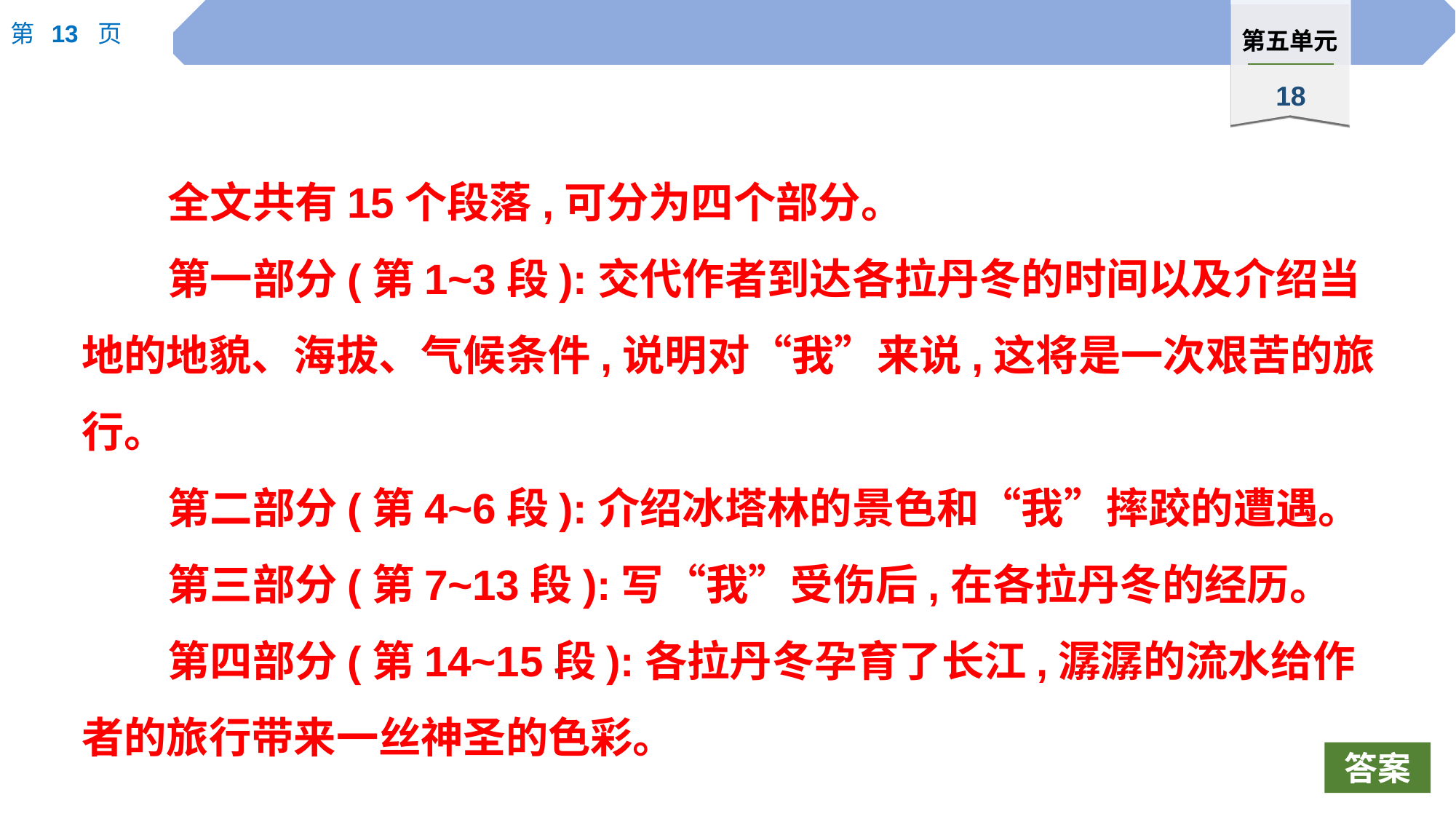

全文共有15个段落,可分为四个部分。
第一部分(第1~3段):交代作者到达各拉丹冬的时间以及介绍当地的地貌、海拔、气候条件,说明对“我”来说,这将是一次艰苦的旅行。
第二部分(第4~6段):介绍冰塔林的景色和“我”摔跤的遭遇。
第三部分(第7~13段):写“我”受伤后,在各拉丹冬的经历。
第四部分(第14~15段):各拉丹冬孕育了长江,潺潺的流水给作者的旅行带来一丝神圣的色彩。
答案